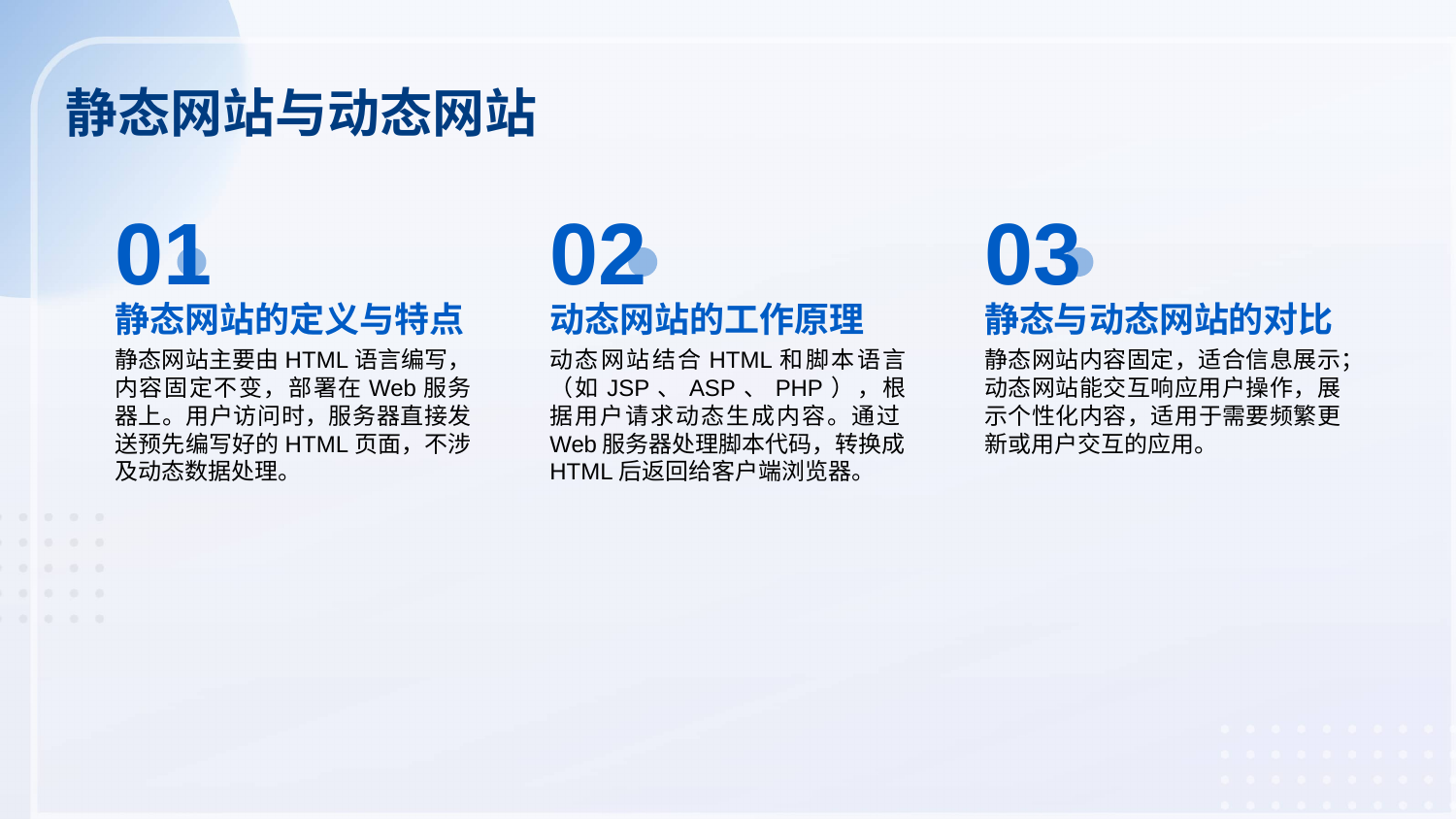

静态网站与动态网站
01
02
03

静态网站的定义与特点
动态网站的工作原理
静态与动态网站的对比
静态网站主要由HTML语言编写，内容固定不变，部署在Web服务器上。用户访问时，服务器直接发送预先编写好的HTML页面，不涉及动态数据处理。
动态网站结合HTML和脚本语言（如JSP、ASP、PHP），根据用户请求动态生成内容。通过Web服务器处理脚本代码，转换成HTML后返回给客户端浏览器。
静态网站内容固定，适合信息展示；动态网站能交互响应用户操作，展示个性化内容，适用于需要频繁更新或用户交互的应用。